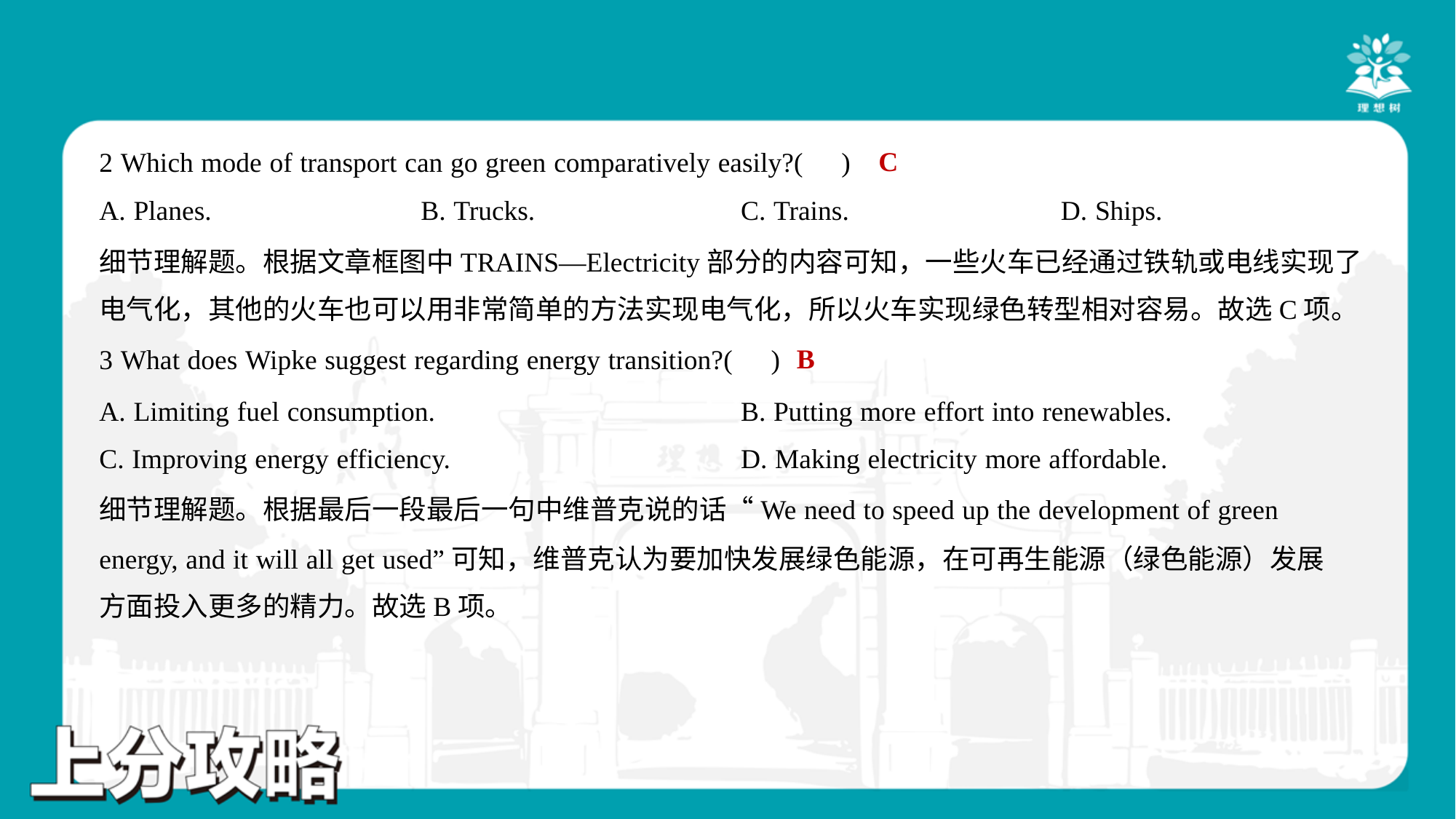

C
2 Which mode of transport can go green comparatively easily?(     )
A. Planes.	B. Trucks.	C. Trains.	D. Ships.
细节理解题。根据文章框图中TRAINS—Electricity部分的内容可知，一些火车已经通过铁轨或电线实现了
电气化，其他的火车也可以用非常简单的方法实现电气化，所以火车实现绿色转型相对容易。故选C项。
B
3 What does Wipke suggest regarding energy transition?(     )
A. Limiting fuel consumption.	B. Putting more effort into renewables.
C. Improving energy efficiency.	D. Making electricity more affordable.
细节理解题。根据最后一段最后一句中维普克说的话“We need to speed up the development of green
energy, and it will all get used”可知，维普克认为要加快发展绿色能源，在可再生能源（绿色能源）发展
方面投入更多的精力。故选B项。